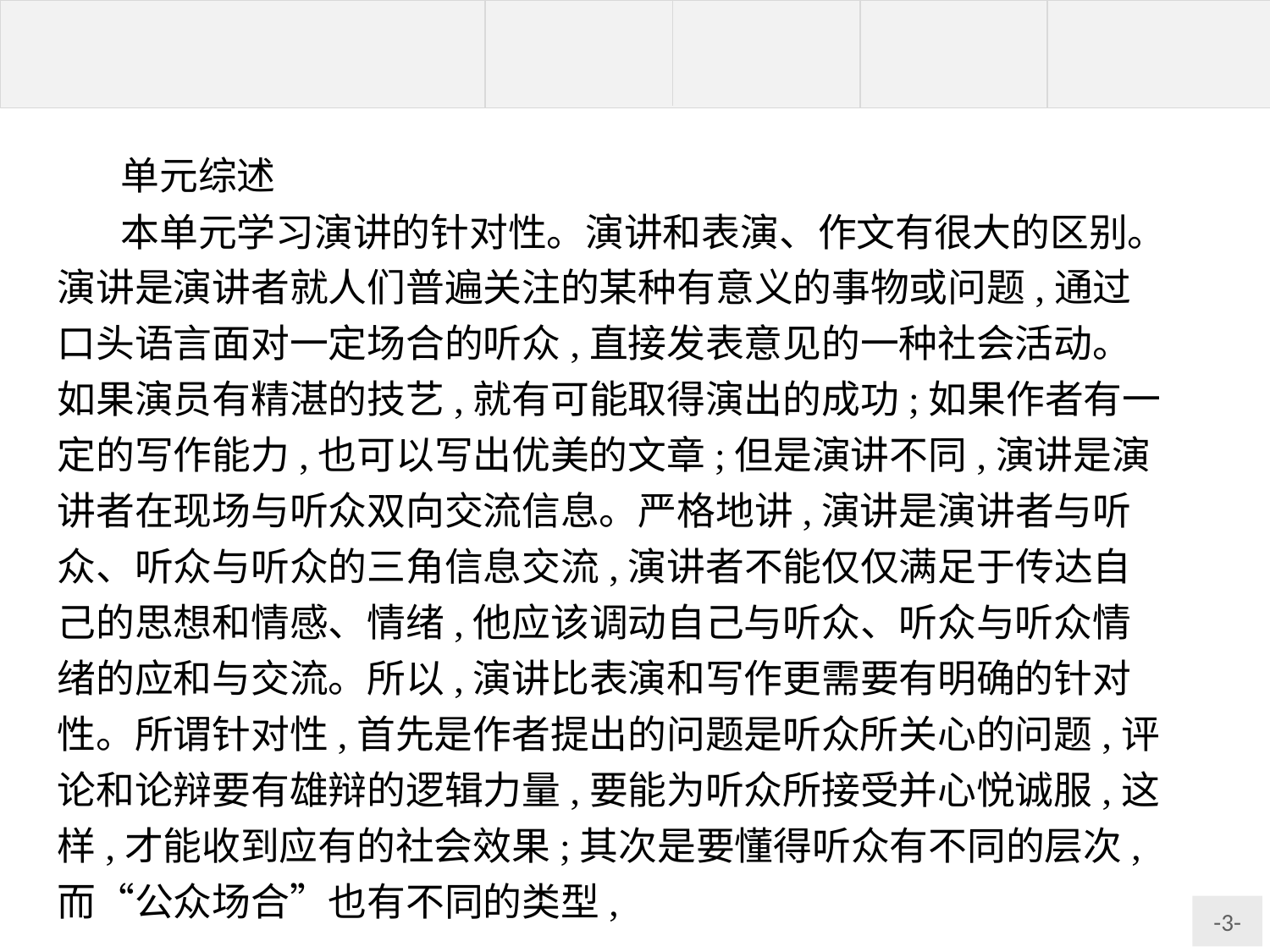

单元综述
本单元学习演讲的针对性。演讲和表演、作文有很大的区别。演讲是演讲者就人们普遍关注的某种有意义的事物或问题,通过口头语言面对一定场合的听众,直接发表意见的一种社会活动。如果演员有精湛的技艺,就有可能取得演出的成功;如果作者有一定的写作能力,也可以写出优美的文章;但是演讲不同,演讲是演讲者在现场与听众双向交流信息。严格地讲,演讲是演讲者与听众、听众与听众的三角信息交流,演讲者不能仅仅满足于传达自己的思想和情感、情绪,他应该调动自己与听众、听众与听众情绪的应和与交流。所以,演讲比表演和写作更需要有明确的针对性。所谓针对性,首先是作者提出的问题是听众所关心的问题,评论和论辩要有雄辩的逻辑力量,要能为听众所接受并心悦诚服,这样,才能收到应有的社会效果;其次是要懂得听众有不同的层次,而“公众场合”也有不同的类型,